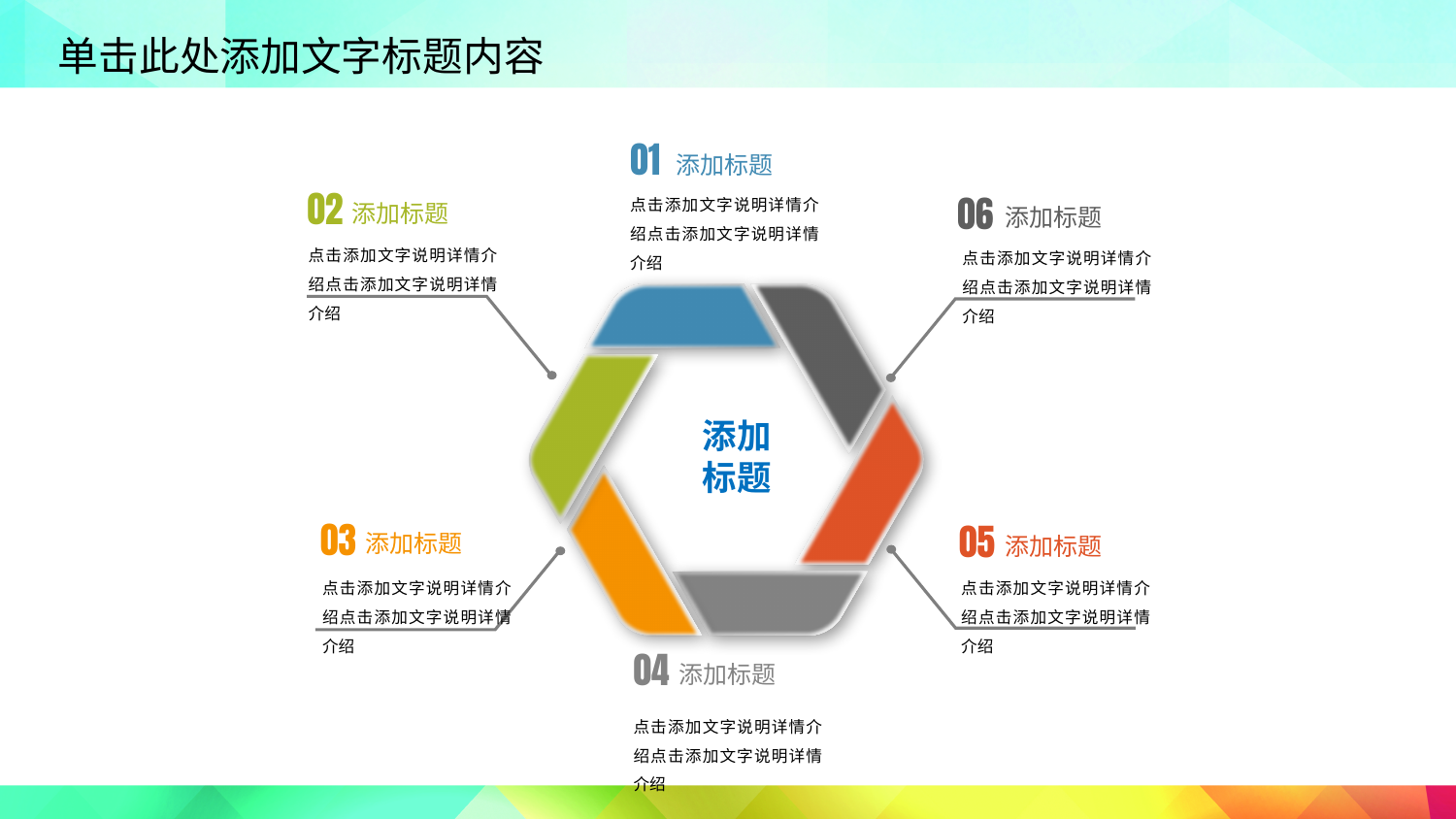

01
添加标题
点击添加文字说明详情介绍点击添加文字说明详情介绍
02
添加标题
点击添加文字说明详情介绍点击添加文字说明详情介绍
06
添加标题
点击添加文字说明详情介绍点击添加文字说明详情介绍

添加
标题
03
添加标题
点击添加文字说明详情介绍点击添加文字说明详情介绍
05
添加标题
点击添加文字说明详情介绍点击添加文字说明详情介绍

04
添加标题
点击添加文字说明详情介绍点击添加文字说明详情介绍